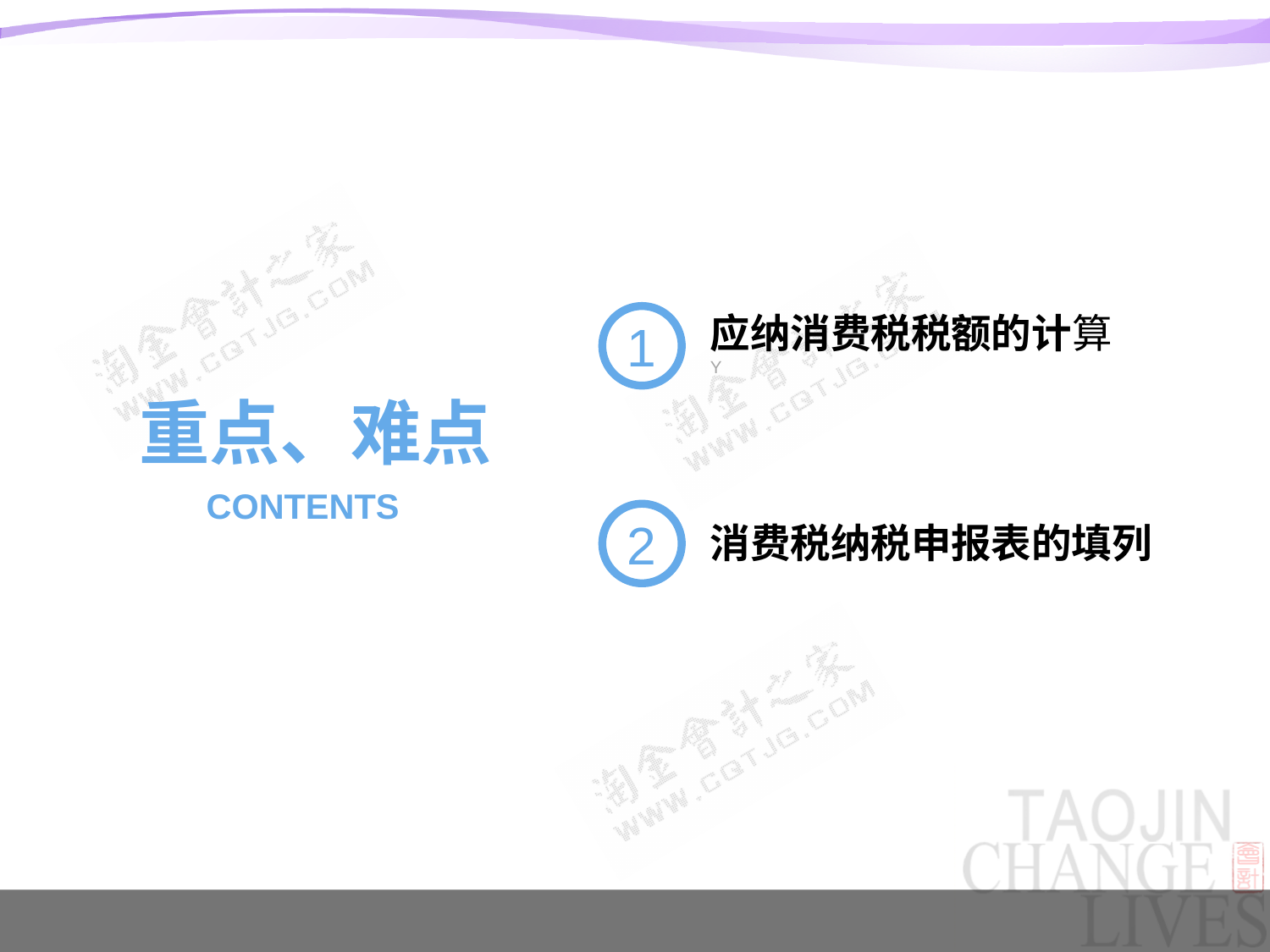

1
应纳消费税税额的计算
Y
重点、难点
CONTENTS
2
消费税纳税申报表的填列